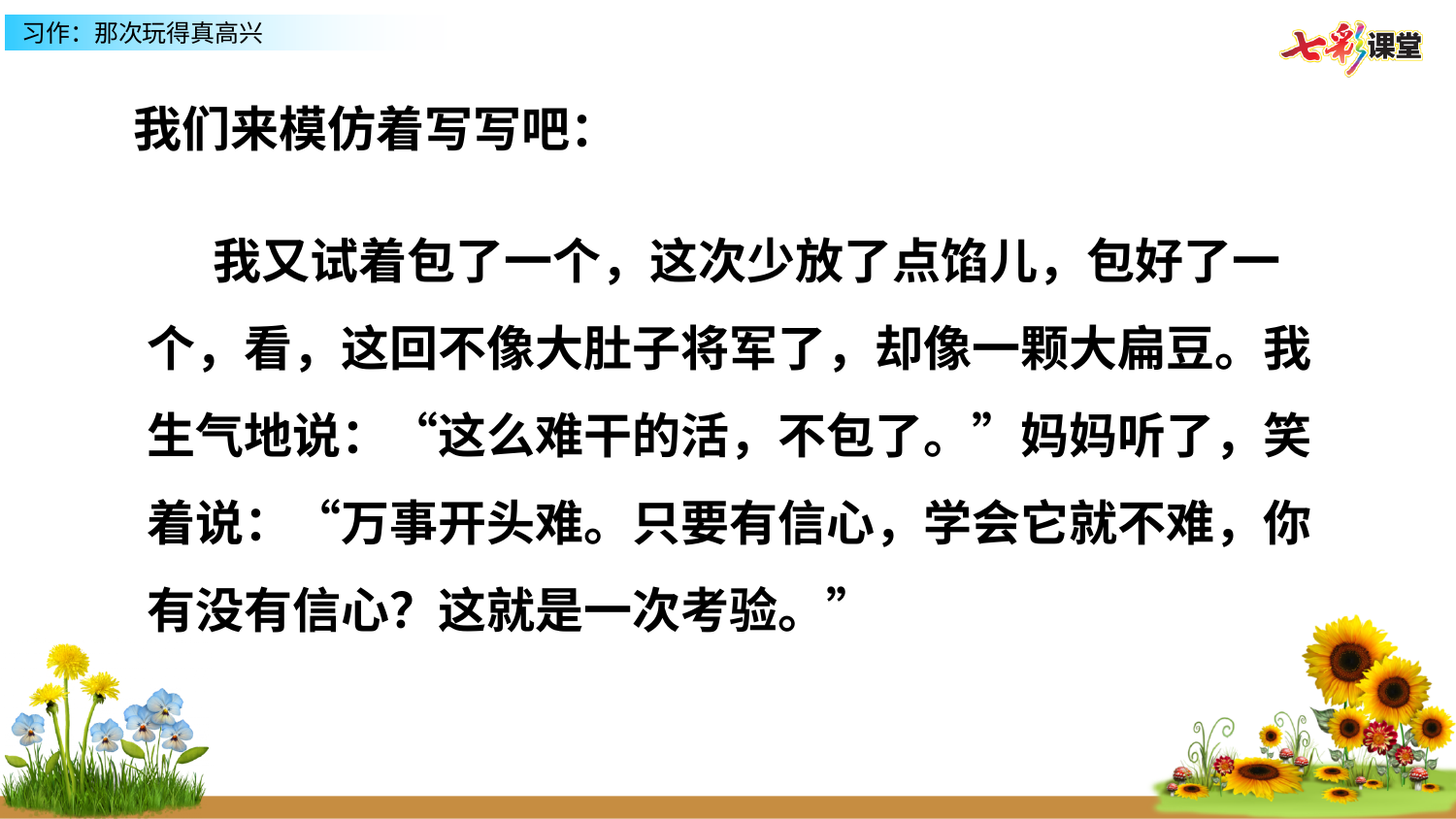

我们来模仿着写写吧：
     我又试着包了一个，这次少放了点馅儿，包好了一个，看，这回不像大肚子将军了，却像一颗大扁豆。我生气地说：“这么难干的活，不包了。”妈妈听了，笑着说：“万事开头难。只要有信心，学会它就不难，你有没有信心？这就是一次考验。”